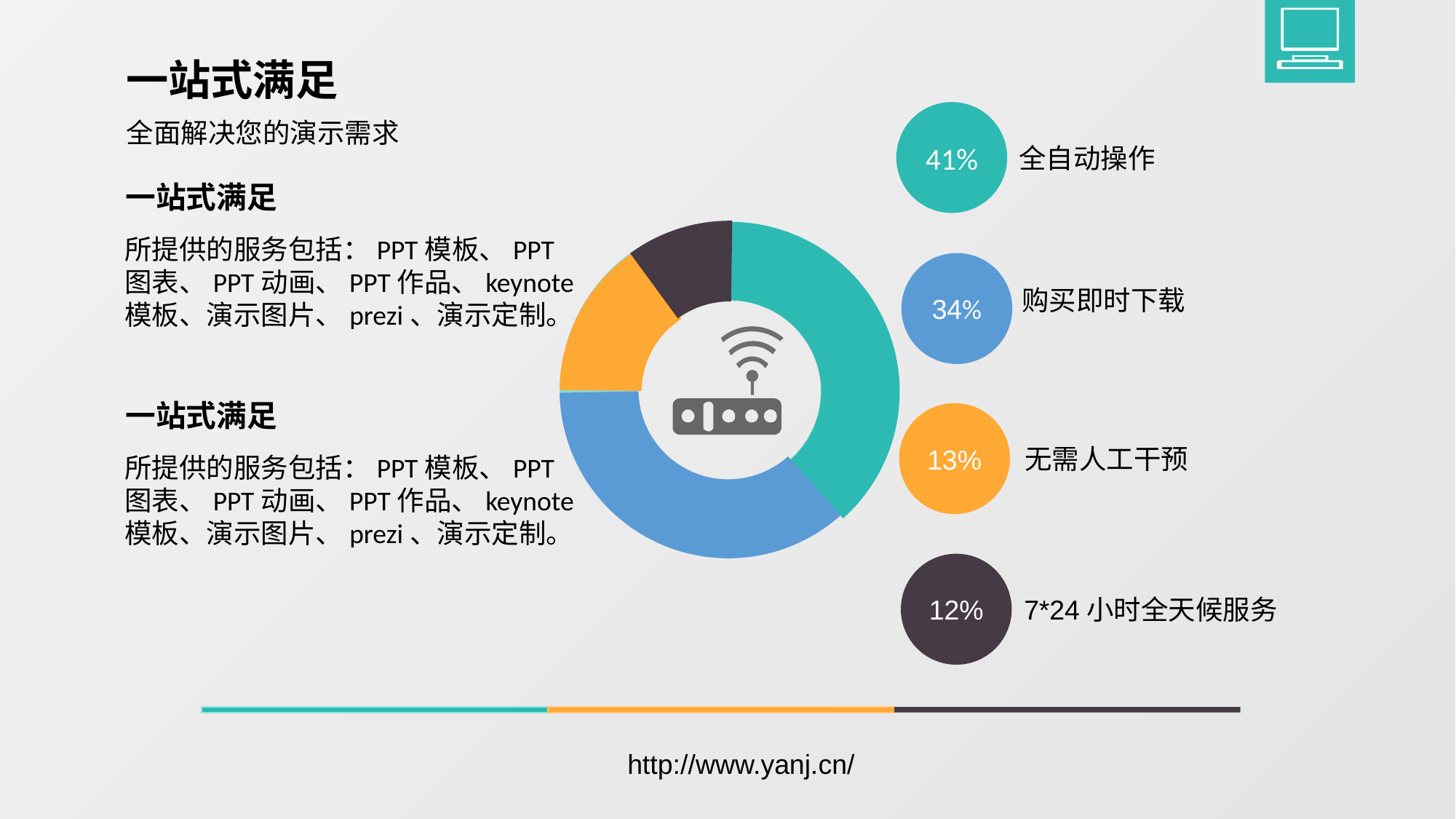

一站式满足
41%
全面解决您的演示需求

全自动操作
一站式满足

所提供的服务包括：PPT模板、PPT图表、PPT动画、PPT作品、keynote模板、演示图片、prezi、演示定制。

34%
购买即时下载
一站式满足
13%
无需人工干预
所提供的服务包括：PPT模板、PPT图表、PPT动画、PPT作品、keynote模板、演示图片、prezi、演示定制。

12%
7*24小时全天候服务

http://www.yanj.cn/